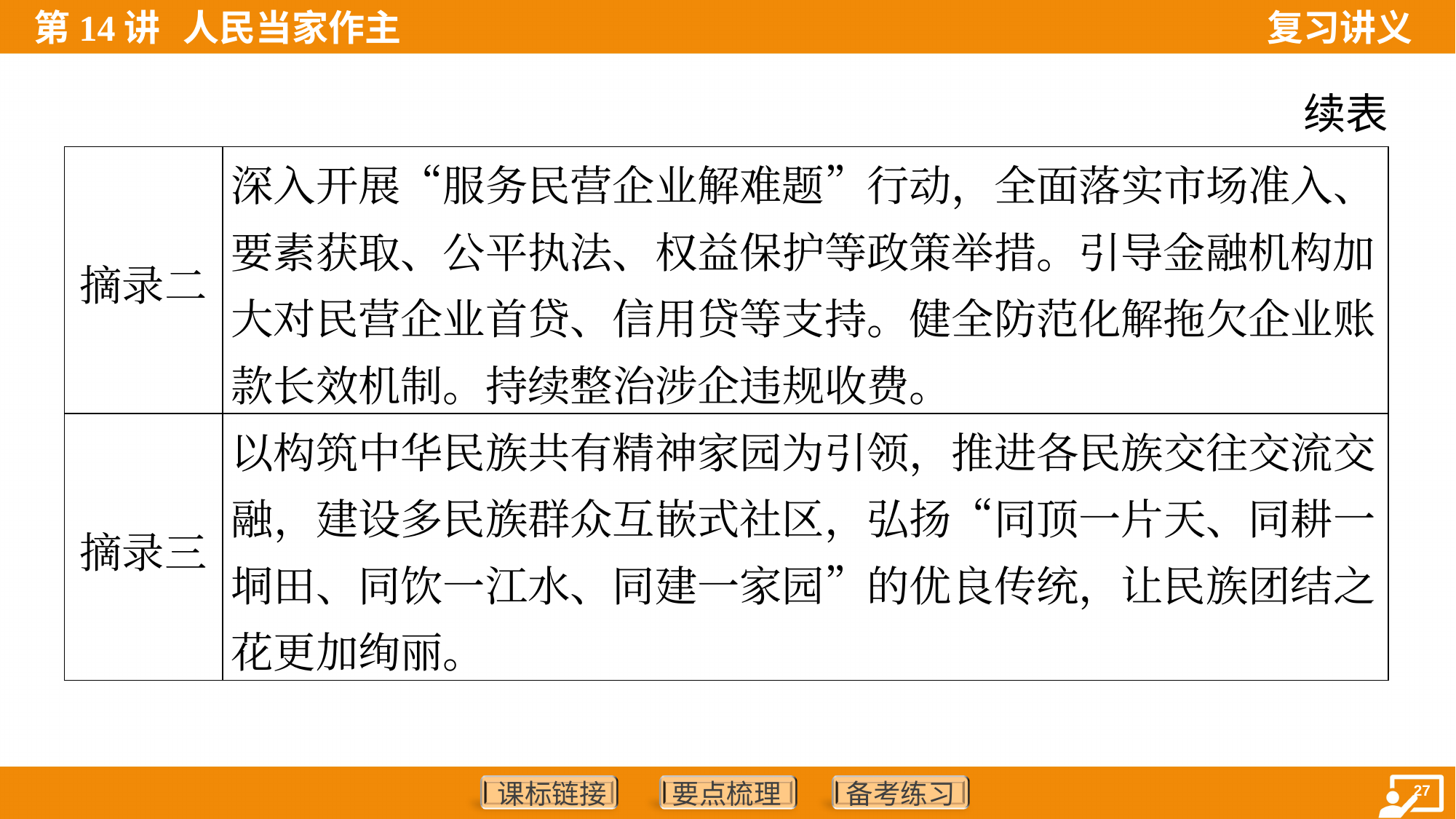

续表
| 摘录二 | 深入开展“服务民营企业解难题”行动，全面落实市场准入、要素获取、公平执法、权益保护等政策举措。引导金融机构加大对民营企业首贷、信用贷等支持。健全防范化解拖欠企业账款长效机制。持续整治涉企违规收费。 |
| --- | --- |
| 摘录三 | 以构筑中华民族共有精神家园为引领，推进各民族交往交流交 融，建设多民族群众互嵌式社区，弘扬“同顶一片天、同耕一垌田、同饮一江水、同建一家园”的优良传统，让民族团结之花更加绚丽。 |